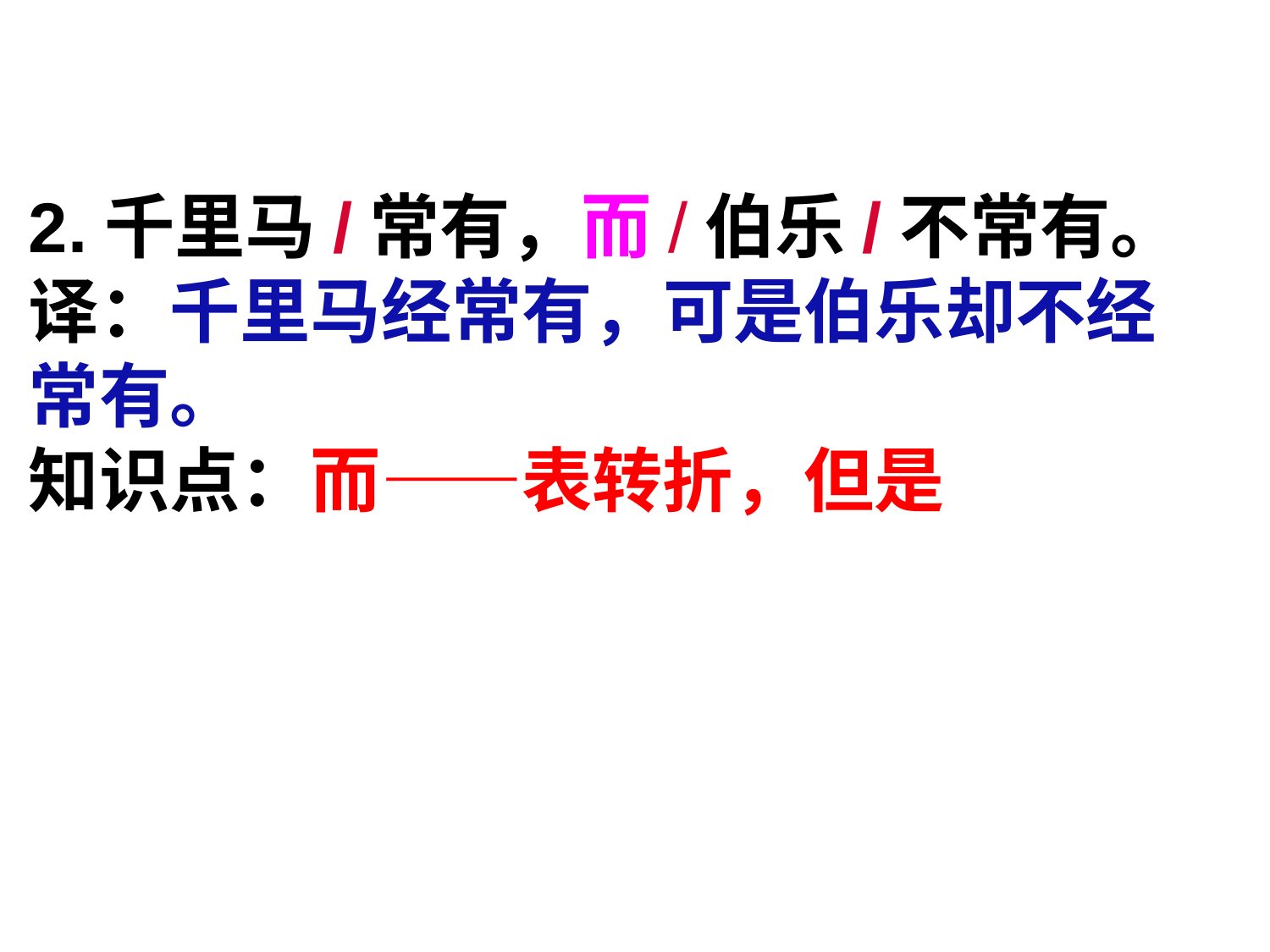

#
2.千里马/常有，而/伯乐/不常有。
译：千里马经常有，可是伯乐却不经常有。
知识点：而——表转折，但是